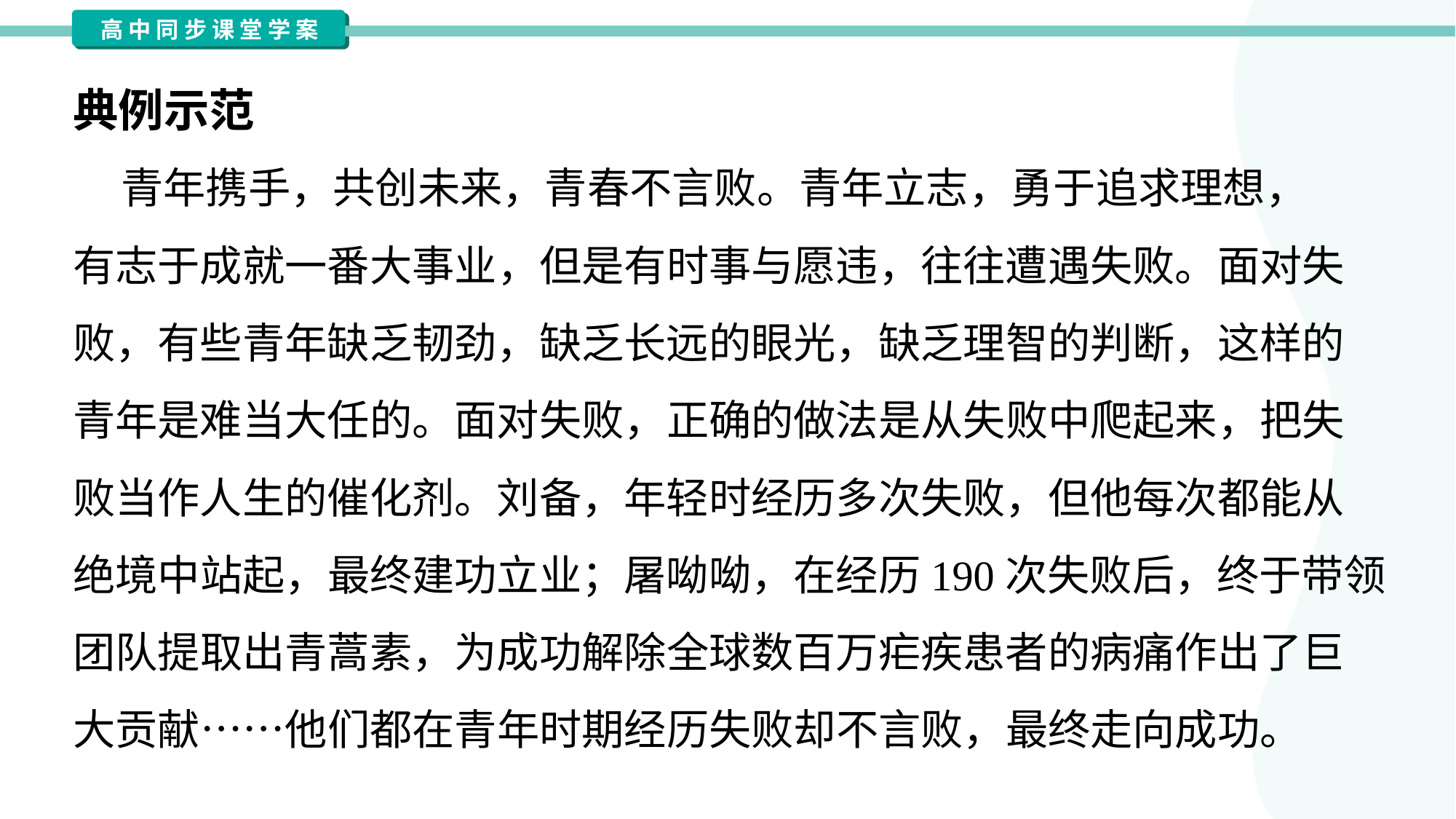

典例示范
    青年携手，共创未来，青春不言败。青年立志，勇于追求理想，
有志于成就一番大事业，但是有时事与愿违，往往遭遇失败。面对失
败，有些青年缺乏韧劲，缺乏长远的眼光，缺乏理智的判断，这样的
青年是难当大任的。面对失败，正确的做法是从失败中爬起来，把失
败当作人生的催化剂。刘备，年轻时经历多次失败，但他每次都能从
绝境中站起，最终建功立业；屠呦呦，在经历190次失败后，终于带领
团队提取出青蒿素，为成功解除全球数百万疟疾患者的病痛作出了巨
大贡献……他们都在青年时期经历失败却不言败，最终走向成功。